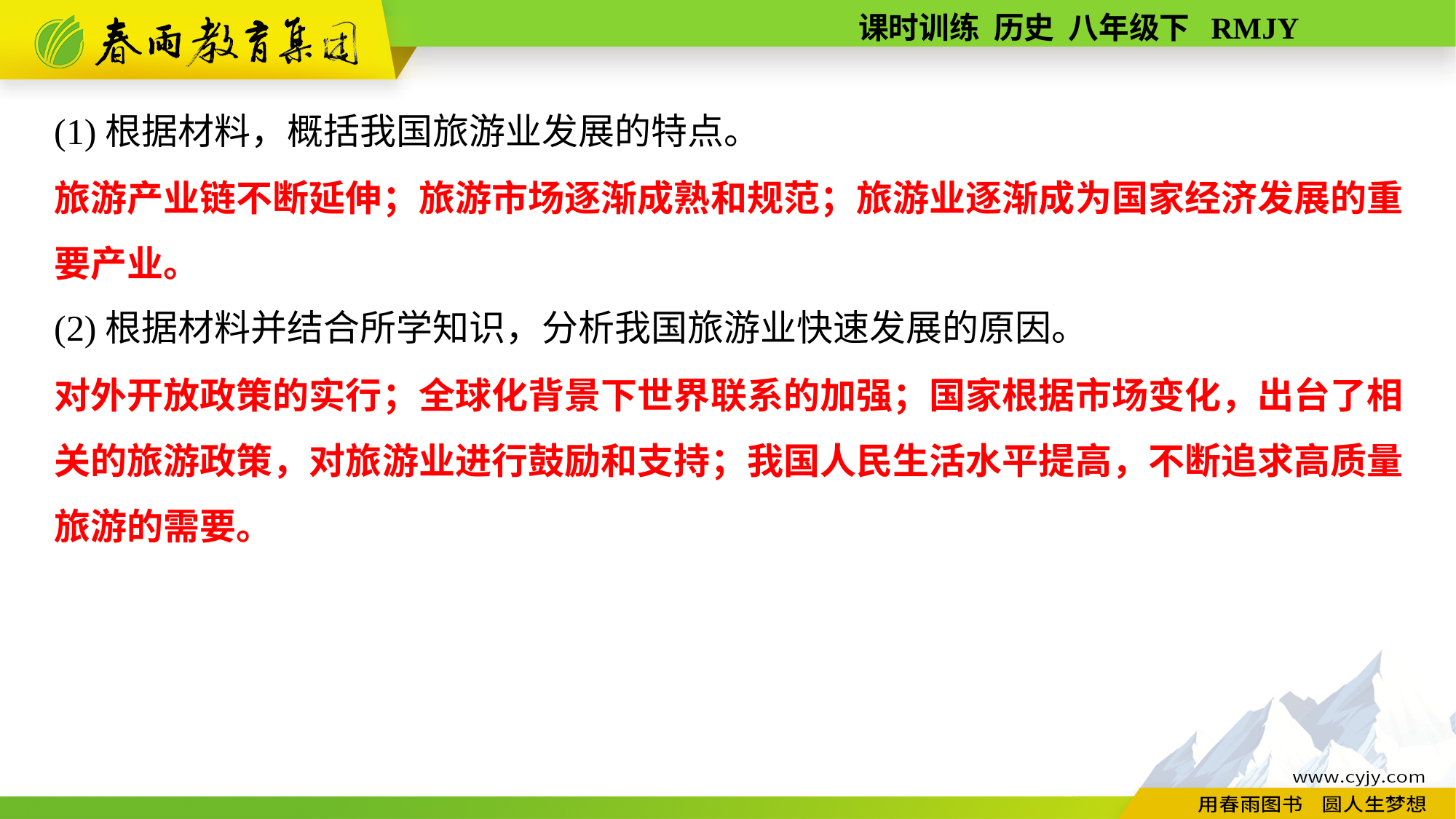

(1)根据材料，概括我国旅游业发展的特点。

(2)根据材料并结合所学知识，分析我国旅游业快速发展的原因。

旅游产业链不断延伸；旅游市场逐渐成熟和规范；旅游业逐渐成为国家经济发展的重要产业。
对外开放政策的实行；全球化背景下世界联系的加强；国家根据市场变化，出台了相关的旅游政策，对旅游业进行鼓励和支持；我国人民生活水平提高，不断追求高质量旅游的需要。